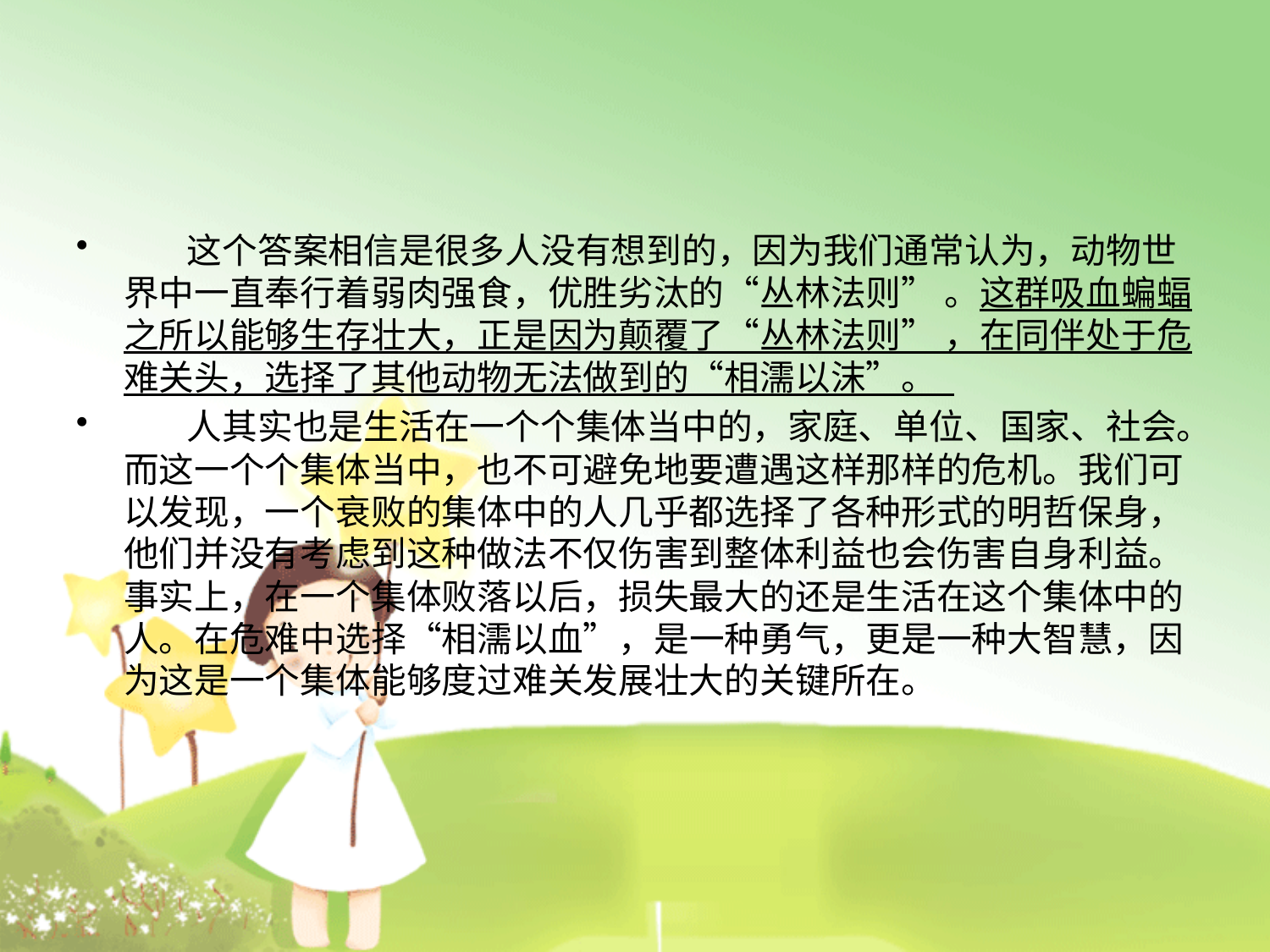

这个答案相信是很多人没有想到的，因为我们通常认为，动物世界中一直奉行着弱肉强食，优胜劣汰的“丛林法则” 。这群吸血蝙蝠之所以能够生存壮大，正是因为颠覆了“丛林法则” ，在同伴处于危难关头，选择了其他动物无法做到的“相濡以沫”。
       人其实也是生活在一个个集体当中的，家庭、单位、国家、社会。而这一个个集体当中，也不可避免地要遭遇这样那样的危机。我们可以发现，一个衰败的集体中的人几乎都选择了各种形式的明哲保身，他们并没有考虑到这种做法不仅伤害到整体利益也会伤害自身利益。事实上，在一个集体败落以后，损失最大的还是生活在这个集体中的人。在危难中选择“相濡以血”，是一种勇气，更是一种大智慧，因为这是一个集体能够度过难关发展壮大的关键所在。